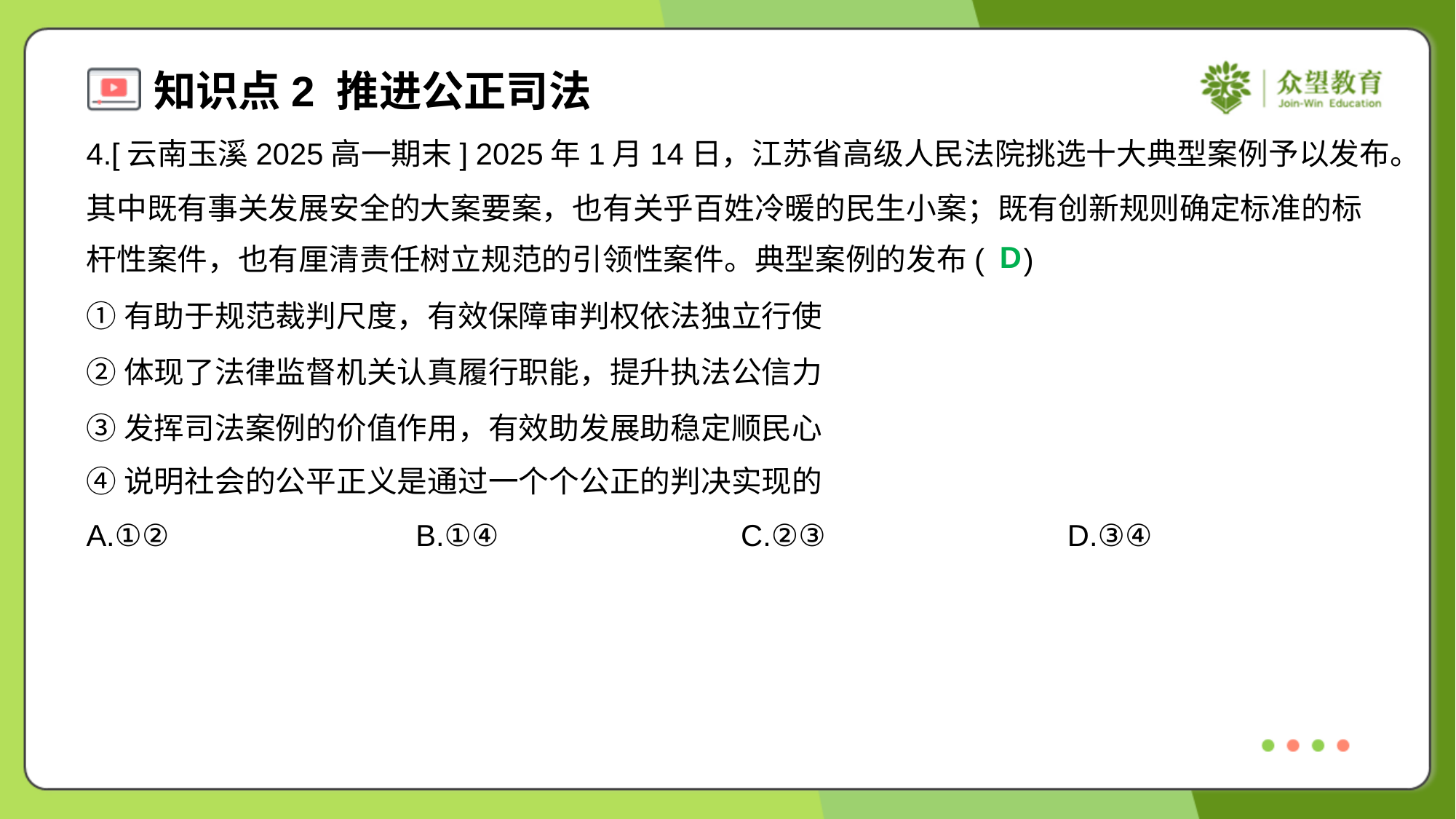

4.[云南玉溪2025高一期末] 2025年1月14日，江苏省高级人民法院挑选十大典型案例予以发布。
其中既有事关发展安全的大案要案，也有关乎百姓冷暖的民生小案；既有创新规则确定标准的标
杆性案件，也有厘清责任树立规范的引领性案件。典型案例的发布(     )
D
①有助于规范裁判尺度，有效保障审判权依法独立行使
②体现了法律监督机关认真履行职能，提升执法公信力
③发挥司法案例的价值作用，有效助发展助稳定顺民心
④说明社会的公平正义是通过一个个公正的判决实现的
A.①②	B.①④	C.②③	D.③④